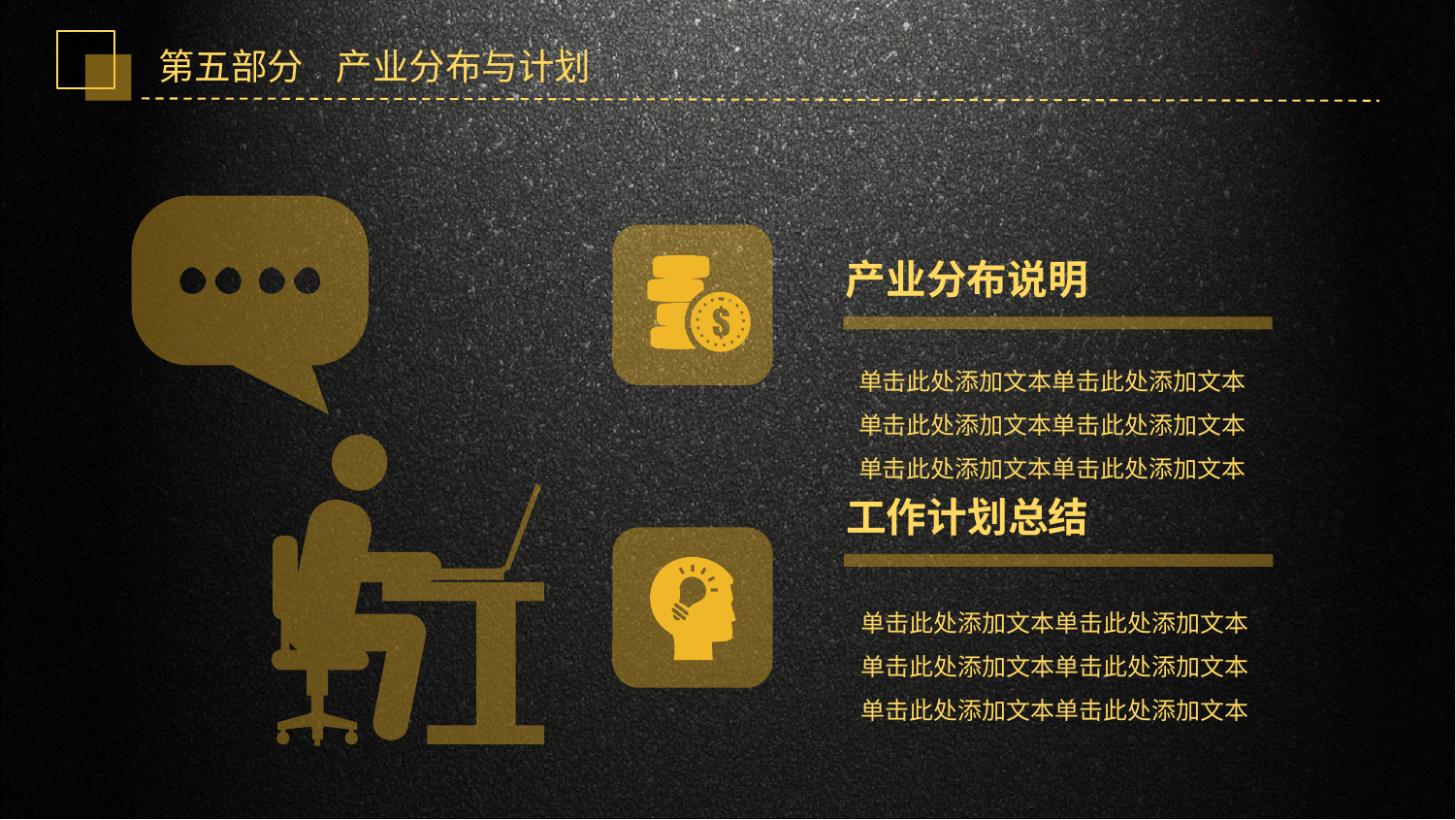

第五部分    产业分布与计划

产业分布说明

单击此处添加文本单击此处添加文本
单击此处添加文本单击此处添加文本
单击此处添加文本单击此处添加文本

工作计划总结

单击此处添加文本单击此处添加文本
单击此处添加文本单击此处添加文本
单击此处添加文本单击此处添加文本